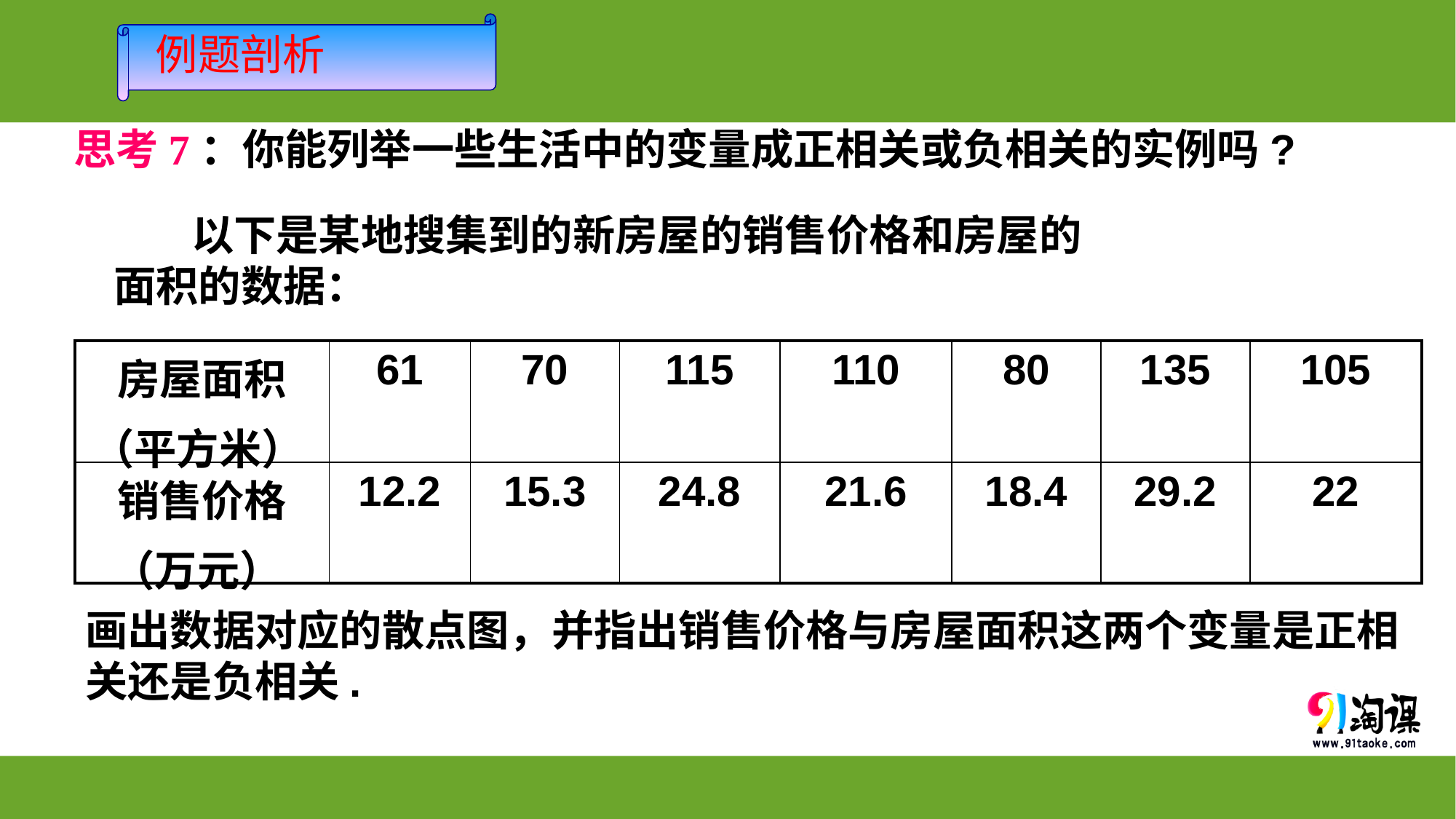

例题剖析
思考7：你能列举一些生活中的变量成正相关或负相关的实例吗?
       以下是某地搜集到的新房屋的销售价格和房屋的
面积的数据：

| 房屋面积 （平方米） | 61 | 70 | 115 | 110 | 80 | 135 | 105 |
| --- | --- | --- | --- | --- | --- | --- | --- |
| 销售价格 （万元） | 12.2 | 15.3 | 24.8 | 21.6 | 18.4 | 29.2 | 22 |
画出数据对应的散点图，并指出销售价格与房屋面积这两个变量是正相关还是负相关.